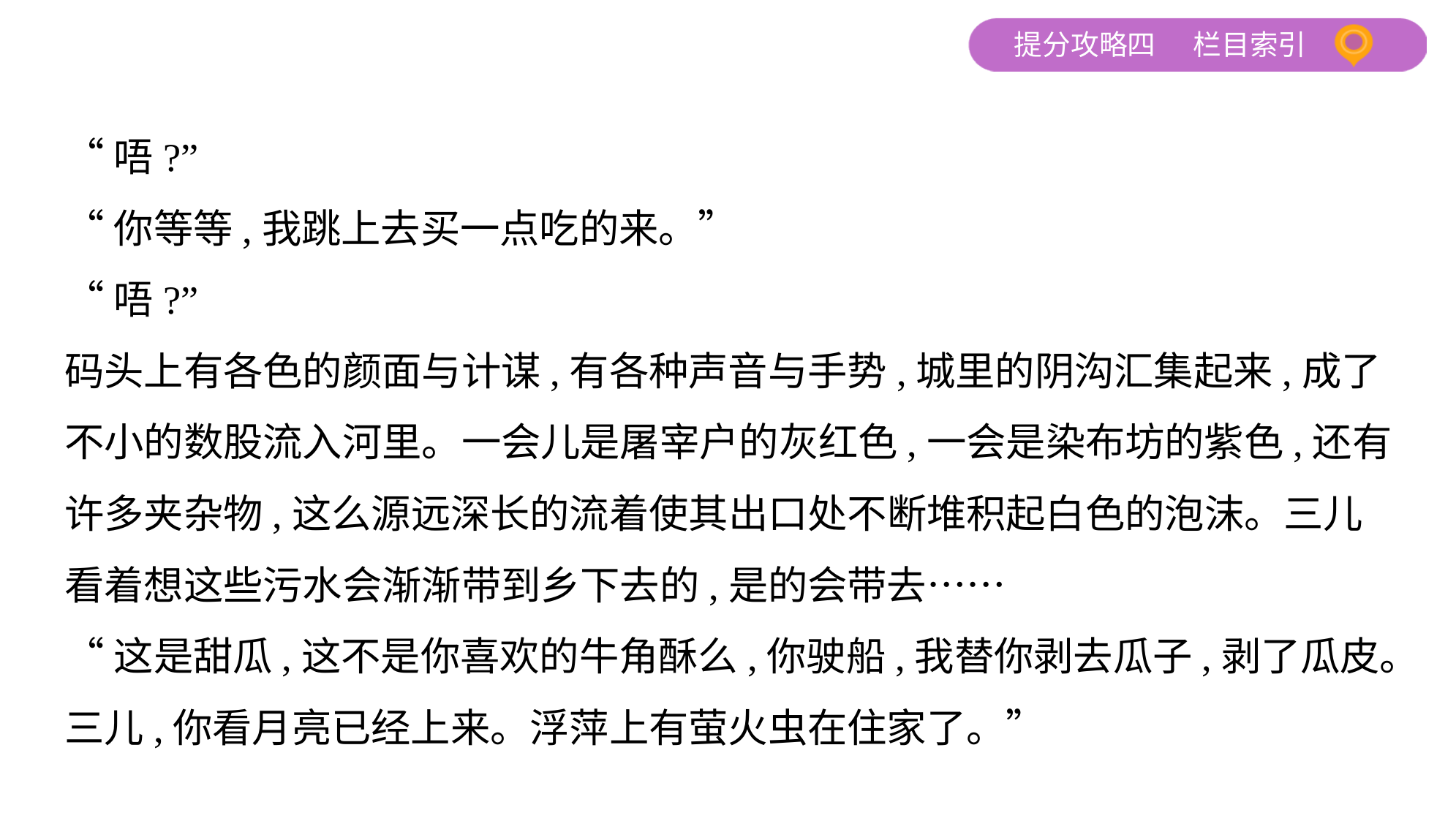

“唔?”
“你等等,我跳上去买一点吃的来。”
“唔?”
码头上有各色的颜面与计谋,有各种声音与手势,城里的阴沟汇集起来,成了
不小的数股流入河里。一会儿是屠宰户的灰红色,一会是染布坊的紫色,还有
许多夹杂物,这么源远深长的流着使其出口处不断堆积起白色的泡沫。三儿
看着想这些污水会渐渐带到乡下去的,是的会带去……
“这是甜瓜,这不是你喜欢的牛角酥么,你驶船,我替你剥去瓜子,剥了瓜皮。
三儿,你看月亮已经上来。浮萍上有萤火虫在住家了。”